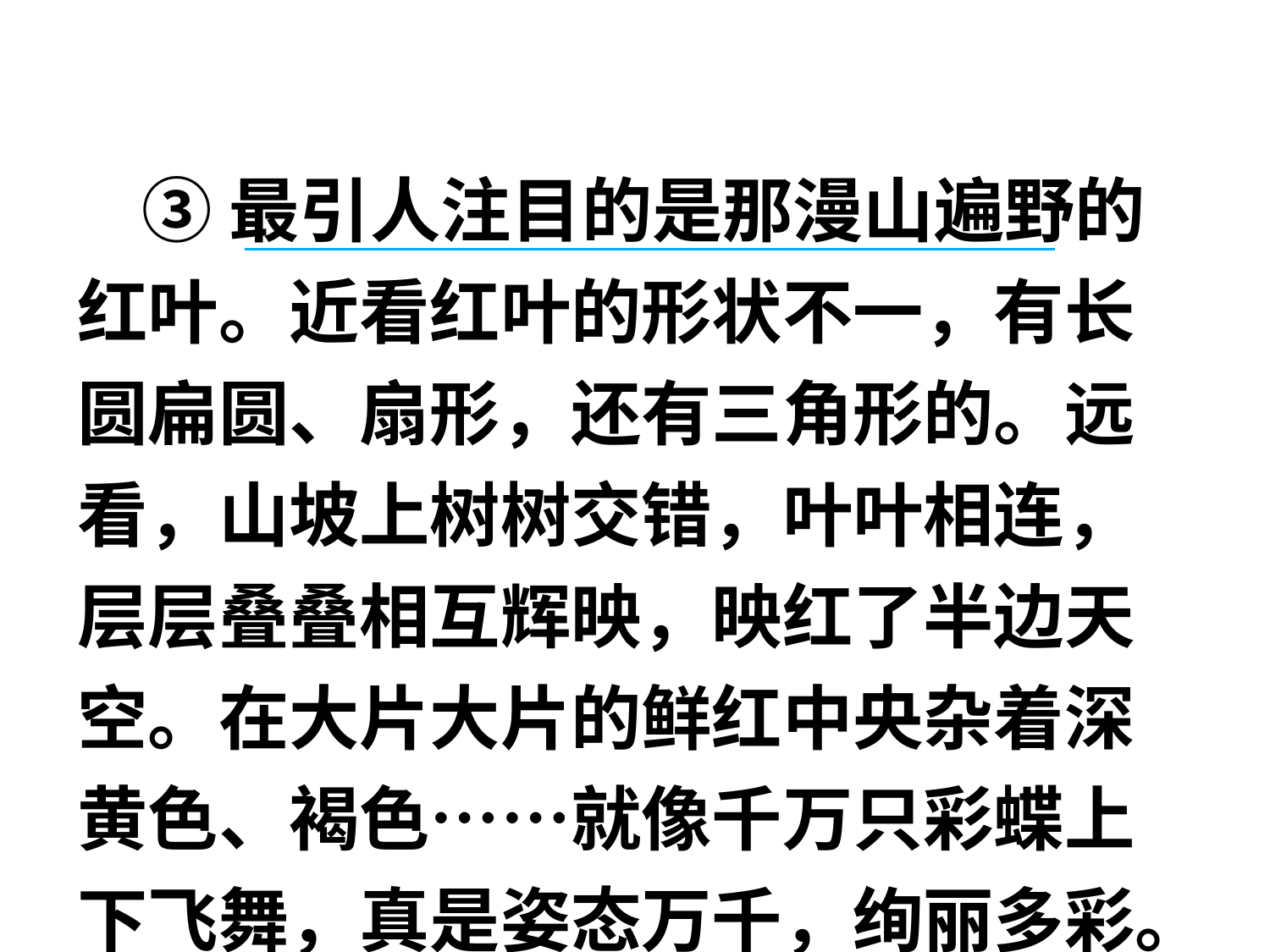

③最引人注目的是那漫山遍野的红叶。近看红叶的形状不一，有长圆扁圆、扇形，还有三角形的。远看，山坡上树树交错，叶叶相连，层层叠叠相互辉映，映红了半边天空。在大片大片的鲜红中央杂着深黄色、褐色……就像千万只彩蝶上下飞舞，真是姿态万千，绚丽多彩。